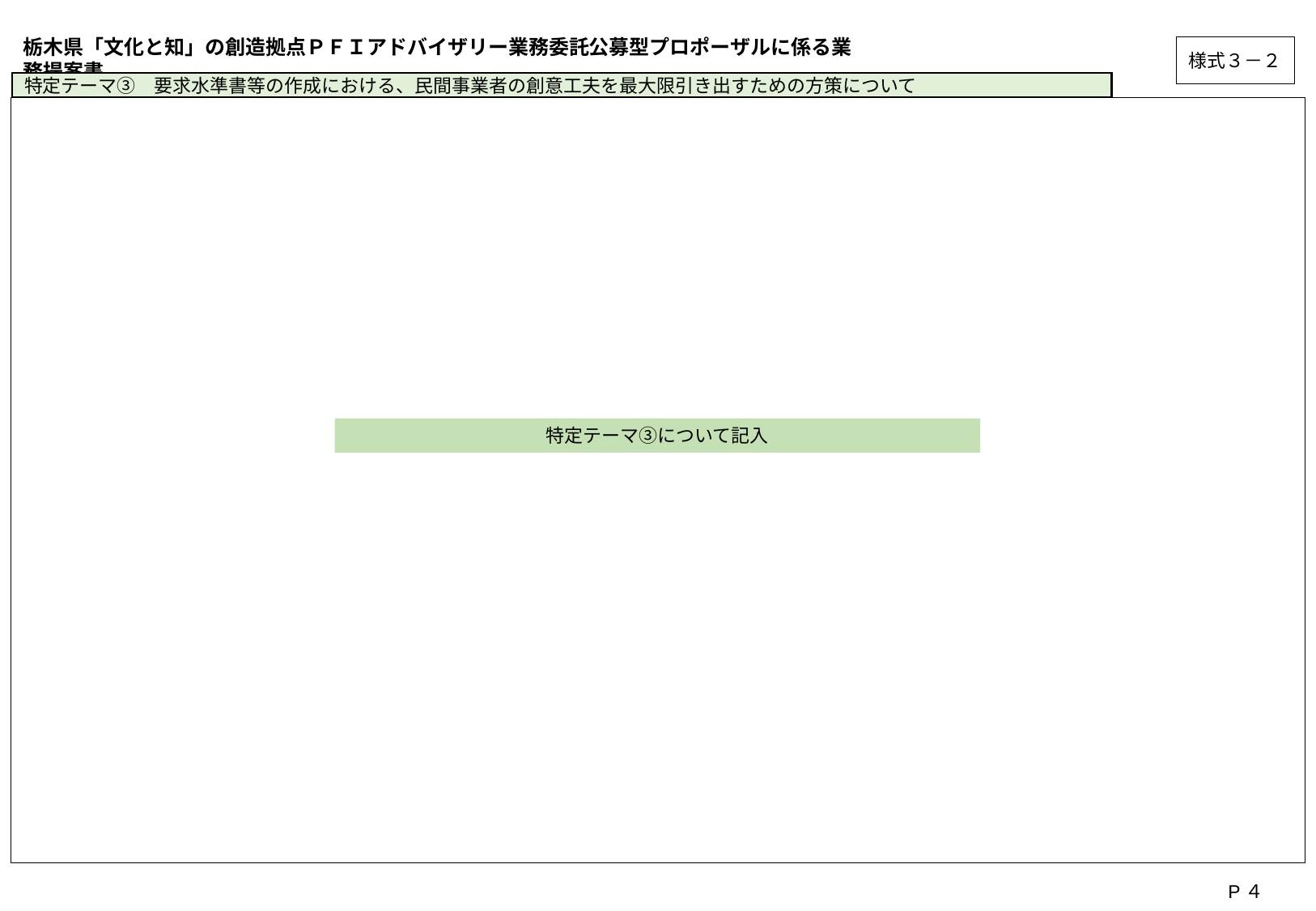

栃木県「文化と知」の創造拠点ＰＦＩアドバイザリー業務委託公募型プロポーザルに係る業務提案書
様式３－２
特定テーマ③　要求水準書等の作成における、民間事業者の創意工夫を最大限引き出すための方策について

特定テーマ③について記入
P４